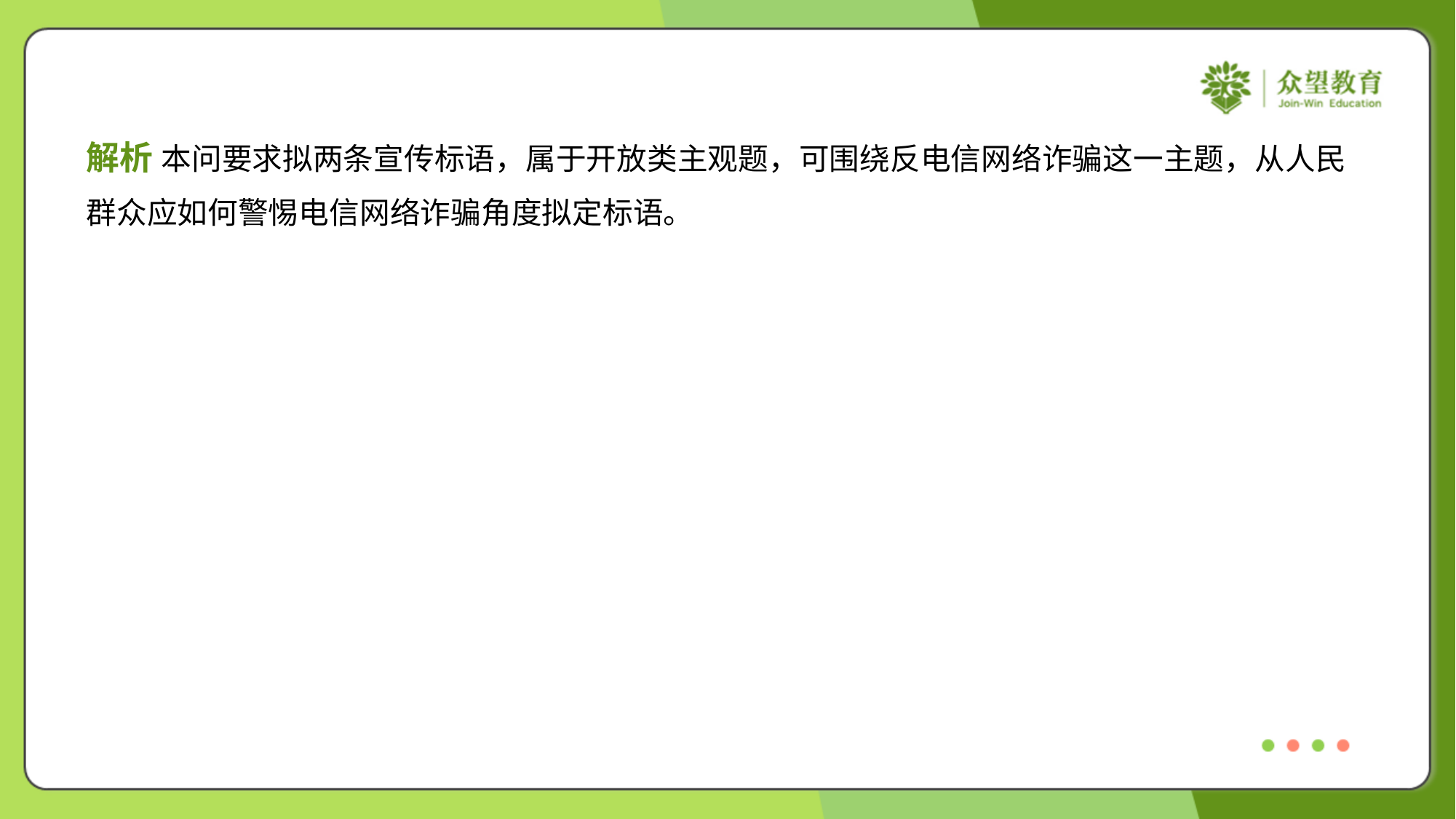

解析 本问要求拟两条宣传标语，属于开放类主观题，可围绕反电信网络诈骗这一主题，从人民
群众应如何警惕电信网络诈骗角度拟定标语。